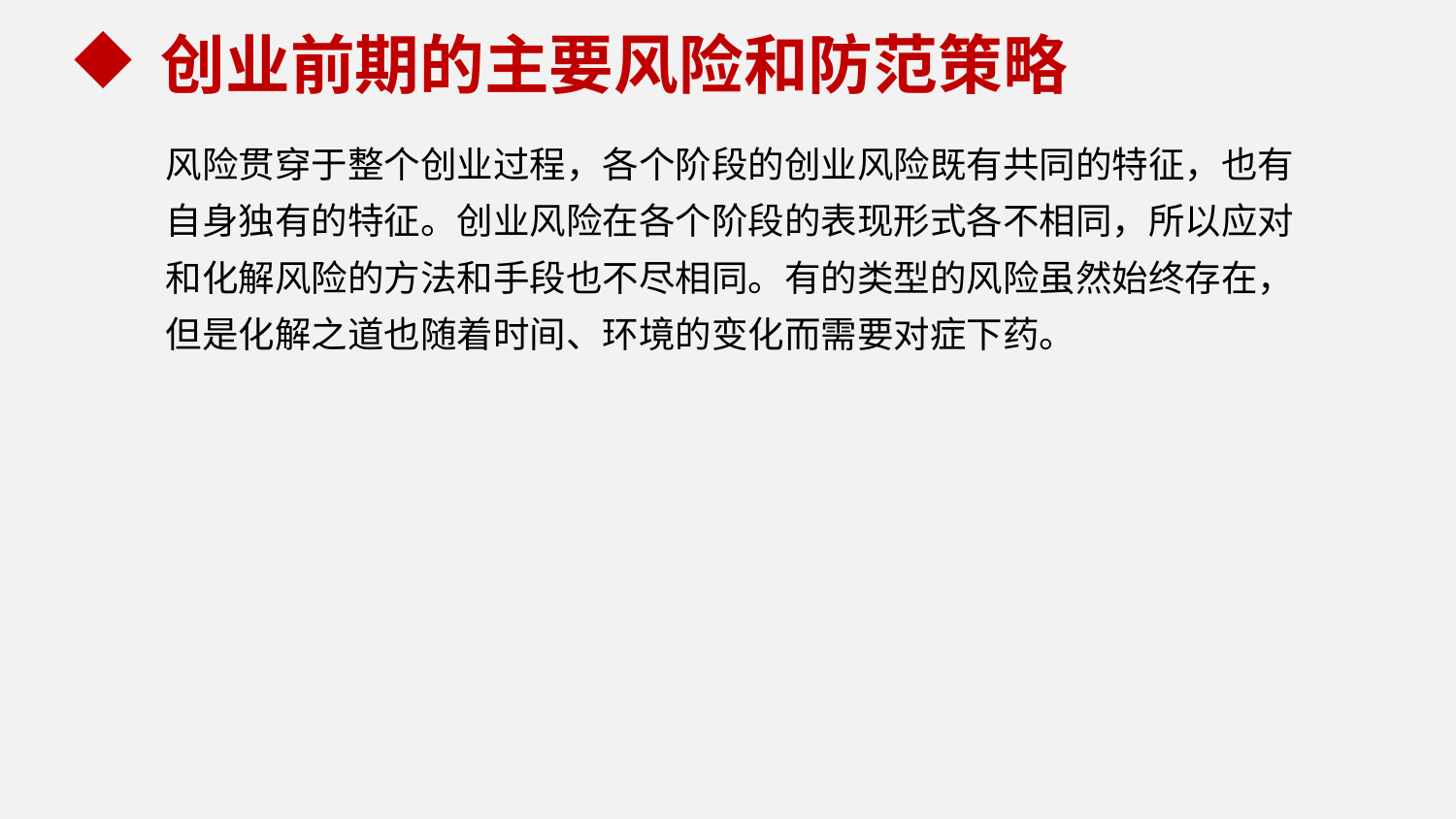

创业前期的主要风险和防范策略
风险贯穿于整个创业过程，各个阶段的创业风险既有共同的特征，也有自身独有的特征。创业风险在各个阶段的表现形式各不相同，所以应对和化解风险的方法和手段也不尽相同。有的类型的风险虽然始终存在，但是化解之道也随着时间、环境的变化而需要对症下药。